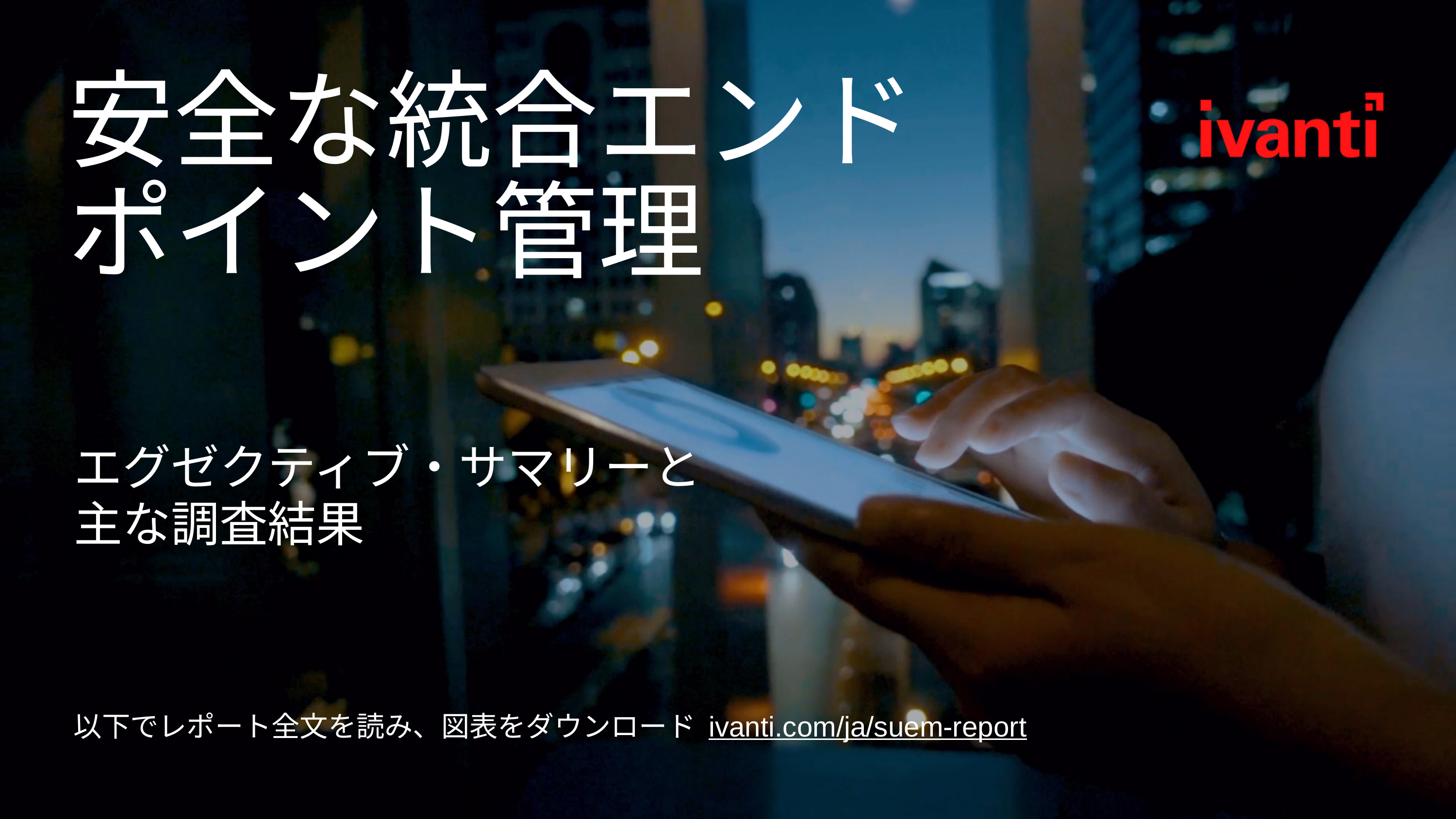

安全な統合エンド
ポイント管理

エグゼクティブ・サマリーと
主な調査結果

以下でレポート全文を読み、図表をダウンロード ivanti.com/ja/suem-report